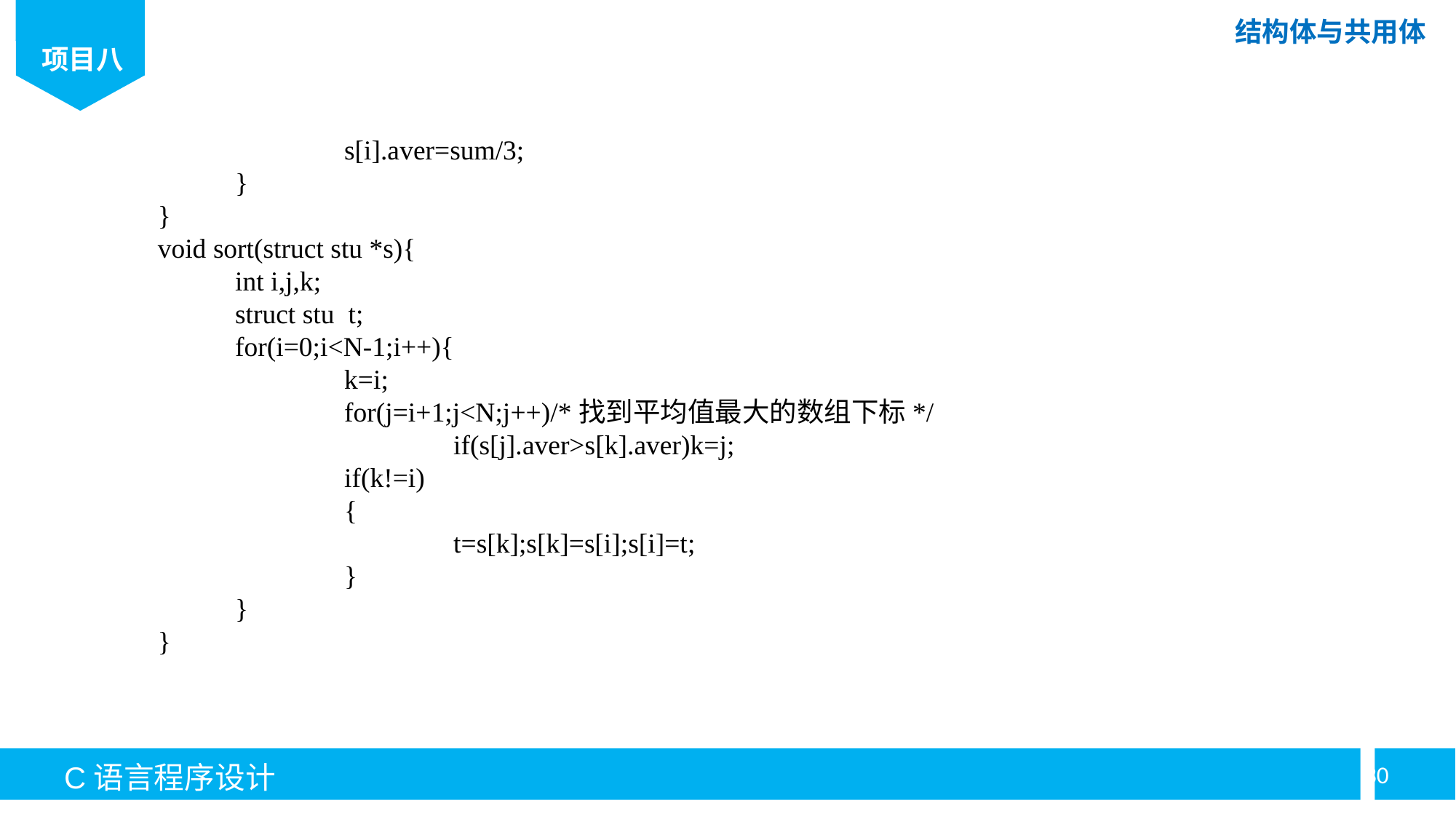

s[i].aver=sum/3;
	}
}
void sort(struct stu *s){
	int i,j,k;
	struct stu  t;
	for(i=0;i<N-1;i++){
		k=i;
		for(j=i+1;j<N;j++)/*找到平均值最大的数组下标*/
			if(s[j].aver>s[k].aver)k=j;
		if(k!=i)
		{
			t=s[k];s[k]=s[i];s[i]=t;
		}
	}
}